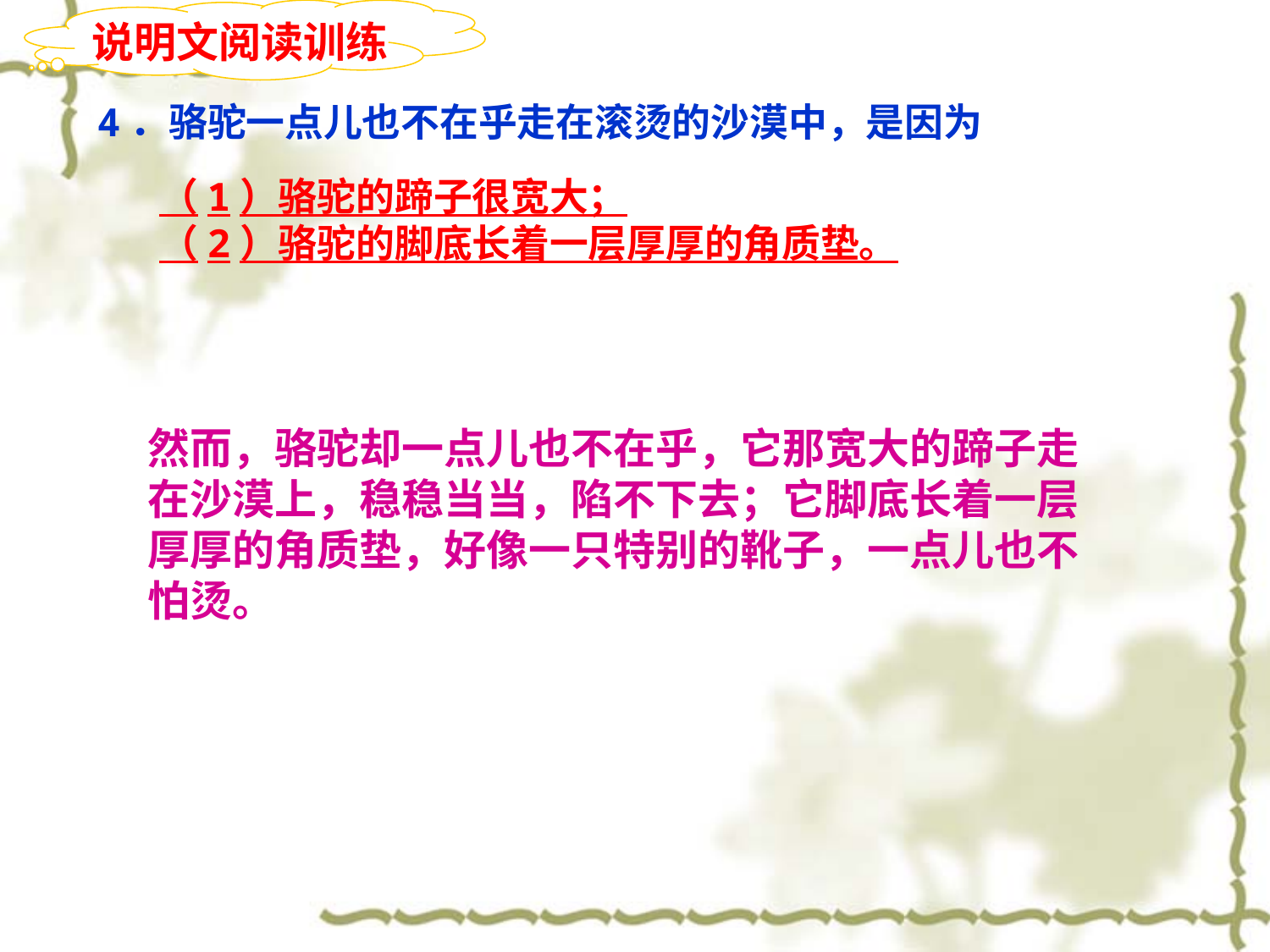

说明文阅读训练
4．骆驼一点儿也不在乎走在滚烫的沙漠中，是因为
（1）骆驼的蹄子很宽大；
（2）骆驼的脚底长着一层厚厚的角质垫。
然而，骆驼却一点儿也不在乎，它那宽大的蹄子走在沙漠上，稳稳当当，陷不下去；它脚底长着一层厚厚的角质垫，好像一只特别的靴子，一点儿也不怕烫。